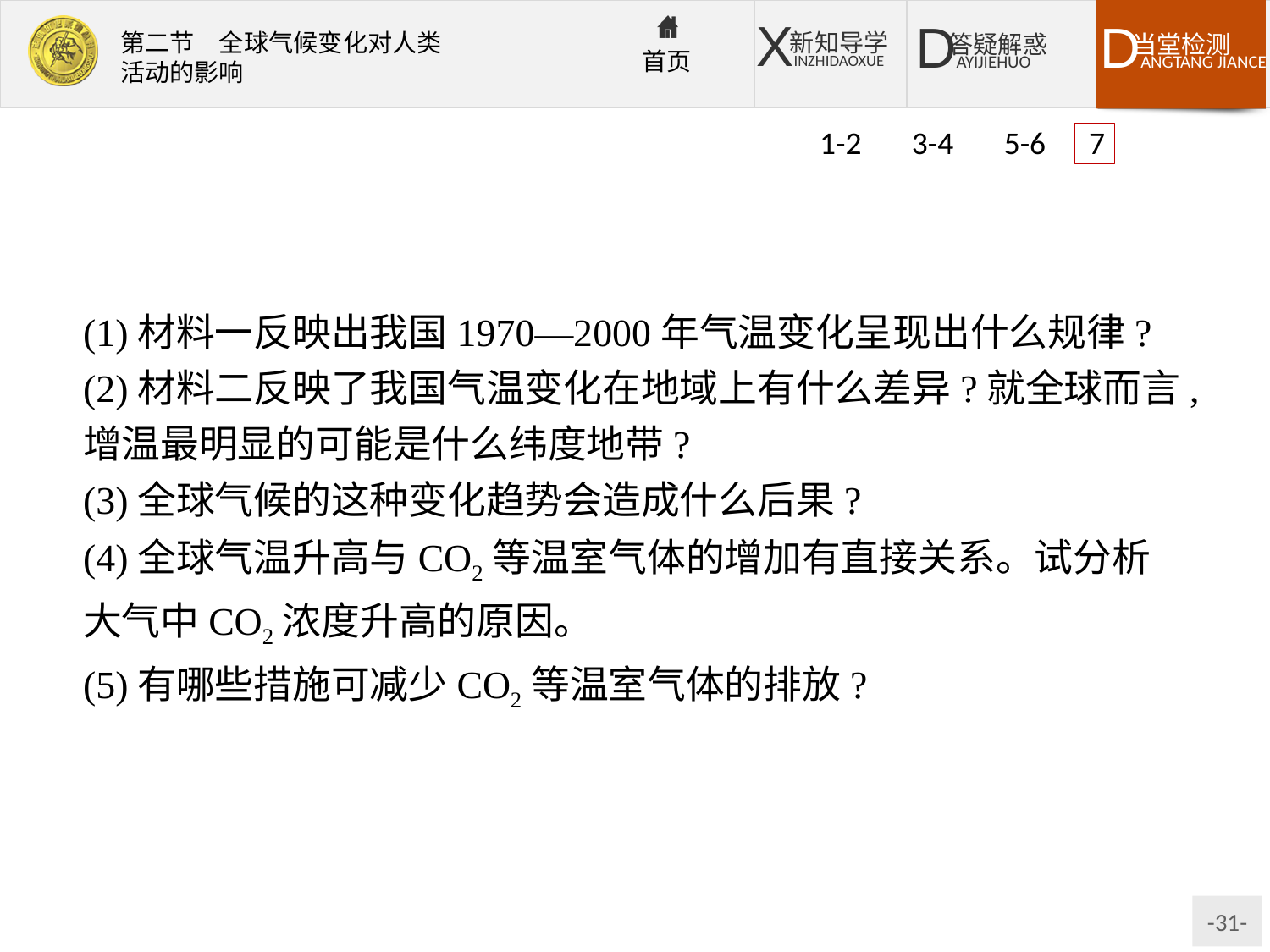

1-2       3-4       5-6      7

(1)材料一反映出我国1970—2000年气温变化呈现出什么规律?
(2)材料二反映了我国气温变化在地域上有什么差异?就全球而言,增温最明显的可能是什么纬度地带?
(3)全球气候的这种变化趋势会造成什么后果?
(4)全球气温升高与CO2等温室气体的增加有直接关系。试分析大气中CO2浓度升高的原因。
(5)有哪些措施可减少CO2等温室气体的排放?